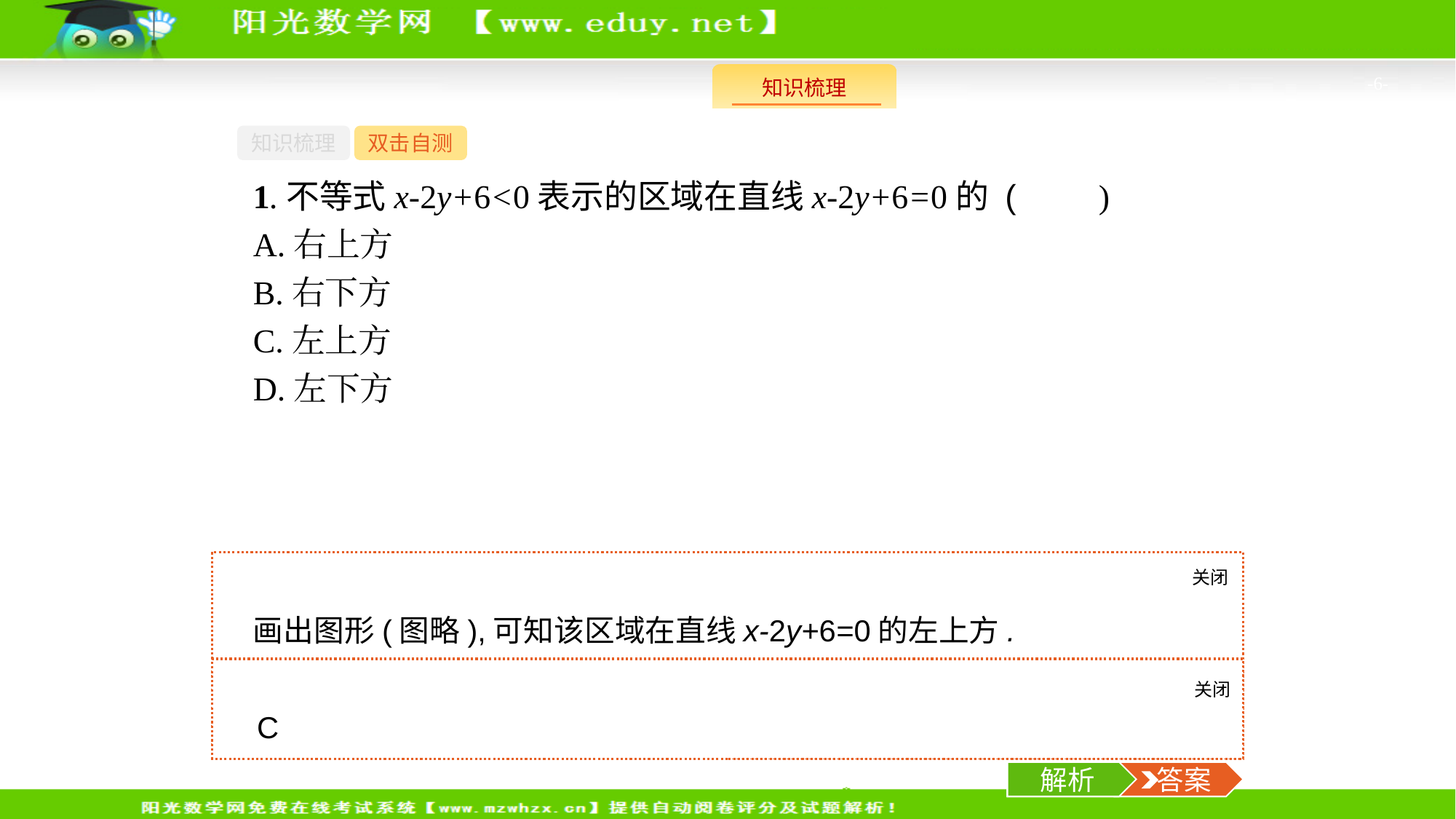

-6-
知识梳理
双击自测
1.不等式x-2y+6<0表示的区域在直线x-2y+6=0的 (　　)
A.右上方
B.右下方
C.左上方
D.左下方

关闭
解析

画出图形(图略),可知该区域在直线x-2y+6=0的左上方.

关闭
解析
  答案

C
解析
  答案